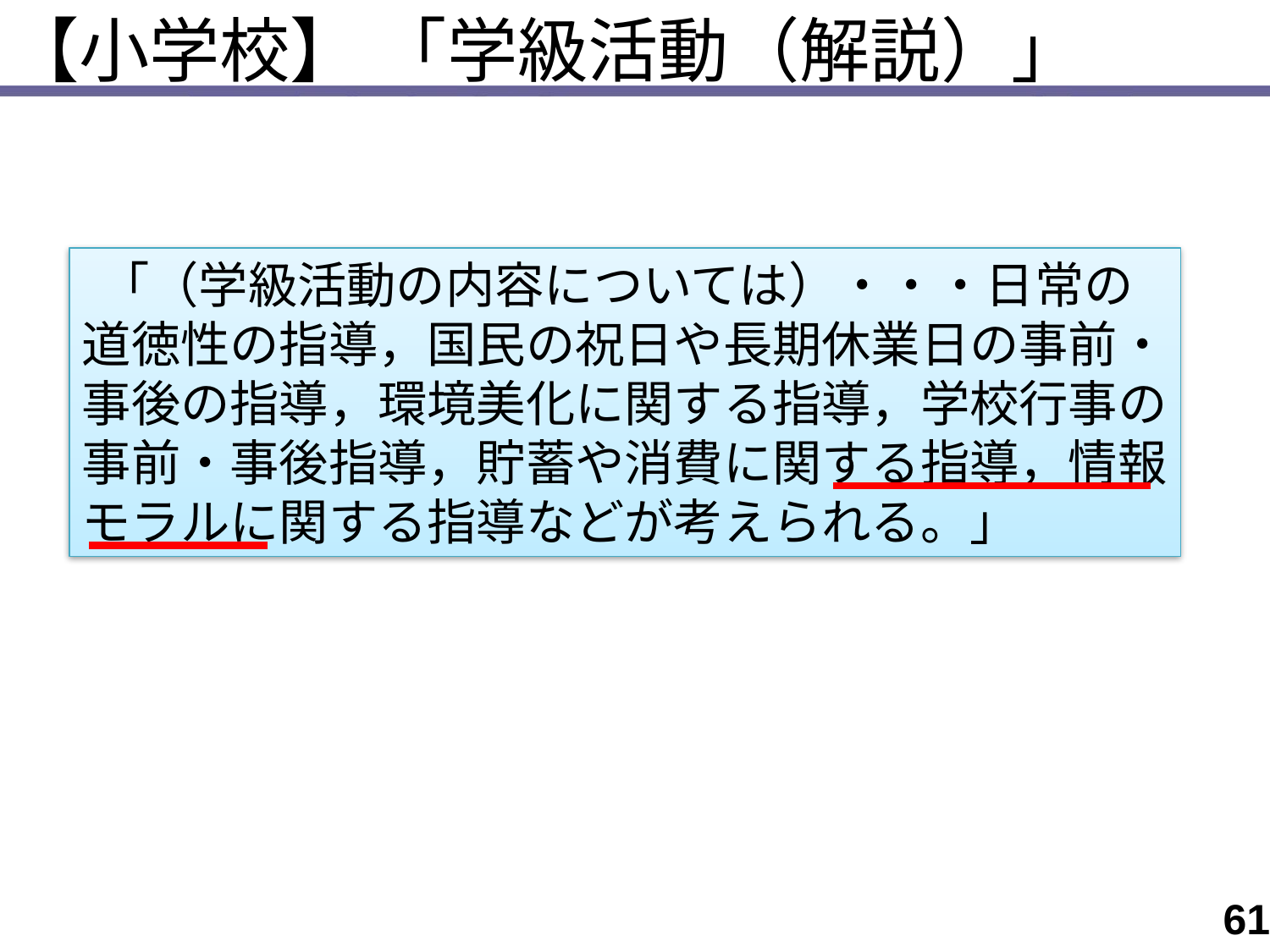

【小学校】 「学級活動（解説）」
「（学級活動の内容については）・・・日常の道徳性の指導，国民の祝日や長期休業日の事前・事後の指導，環境美化に関する指導，学校行事の事前・事後指導，貯蓄や消費に関する指導，情報モラルに関する指導などが考えられる。」
61